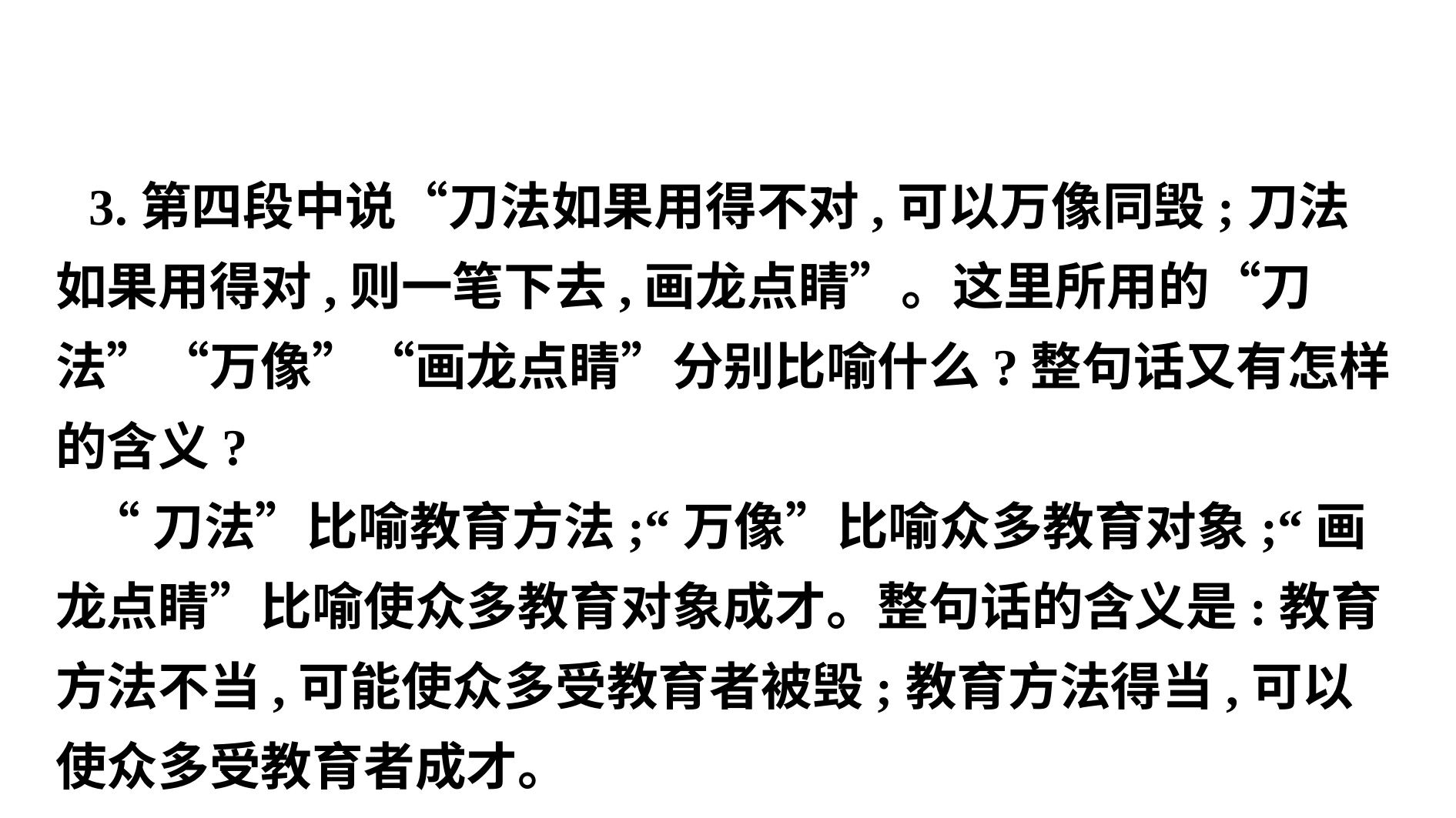

3.第四段中说“刀法如果用得不对,可以万像同毁;刀法如果用得对,则一笔下去,画龙点睛”。这里所用的“刀法”“万像”“画龙点睛”分别比喻什么?整句话又有怎样的含义?
“刀法”比喻教育方法;“万像”比喻众多教育对象;“画龙点睛”比喻使众多教育对象成才。整句话的含义是:教育方法不当,可能使众多受教育者被毁;教育方法得当,可以使众多受教育者成才。